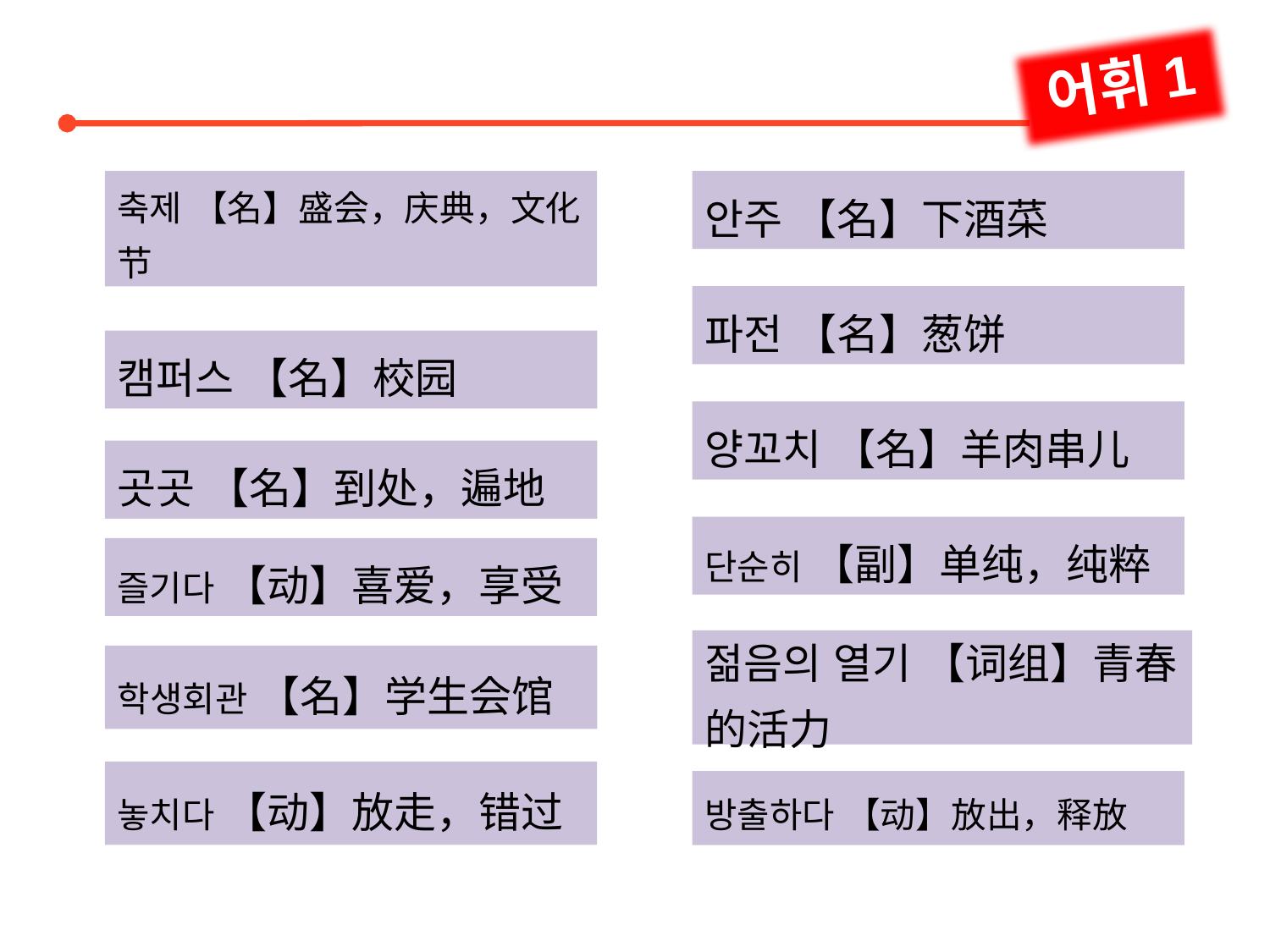

어휘1
축제 【名】盛会，庆典，文化节
캠퍼스 【名】校园
곳곳 【名】到处，遍地
즐기다 【动】喜爱，享受
안주 【名】下酒菜
파전 【名】葱饼
양꼬치 【名】羊肉串儿
단순히 【副】单纯，纯粹
젊음의 열기 【词组】青春的活力
학생회관 【名】学生会馆
놓치다 【动】放走，错过
방출하다 【动】放出，释放